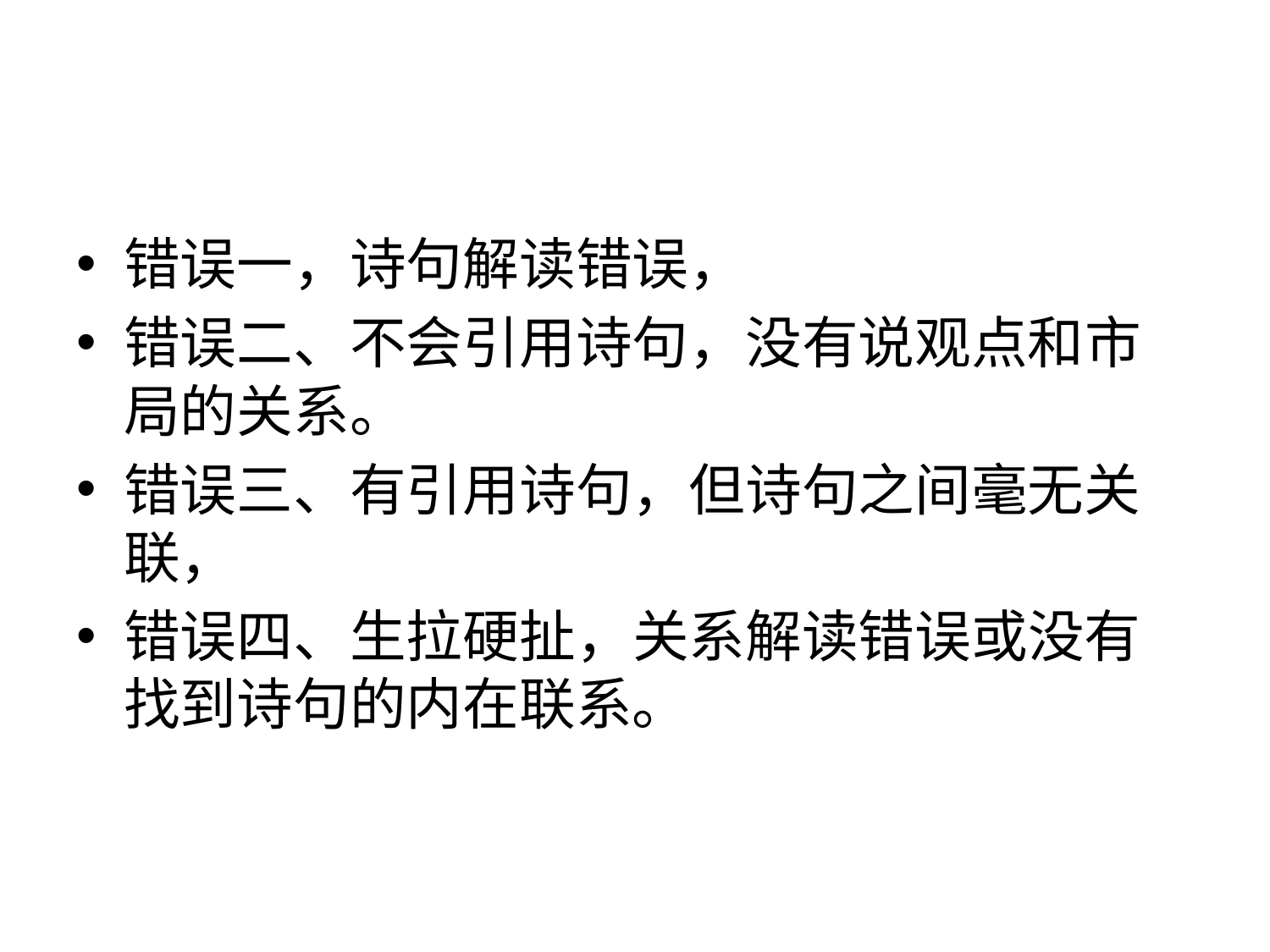

错误一，诗句解读错误，
错误二、不会引用诗句，没有说观点和市局的关系。
错误三、有引用诗句，但诗句之间毫无关联，
错误四、生拉硬扯，关系解读错误或没有找到诗句的内在联系。